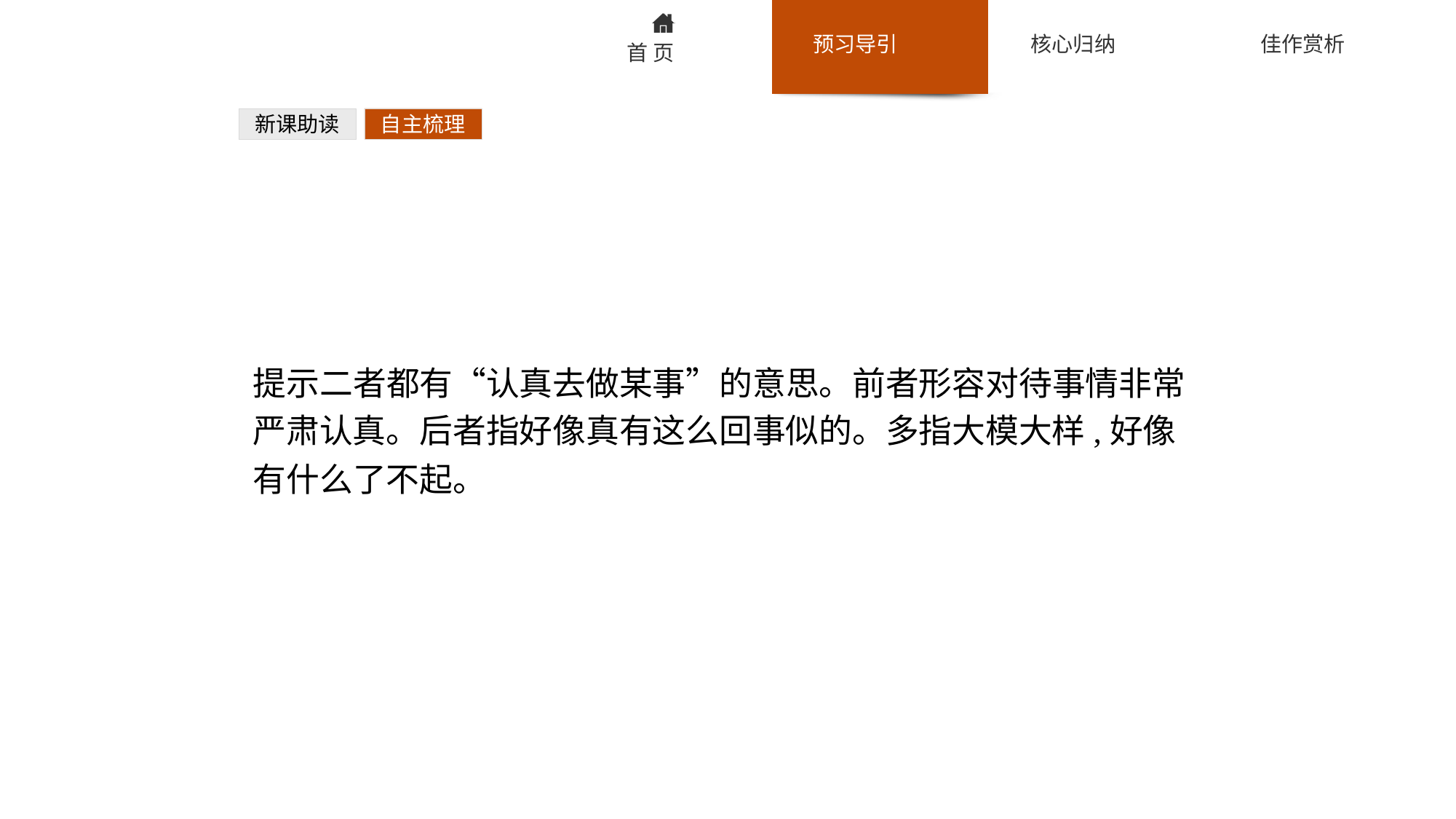

新课助读
自主梳理
提示二者都有“认真去做某事”的意思。前者形容对待事情非常严肃认真。后者指好像真有这么回事似的。多指大模大样,好像有什么了不起。